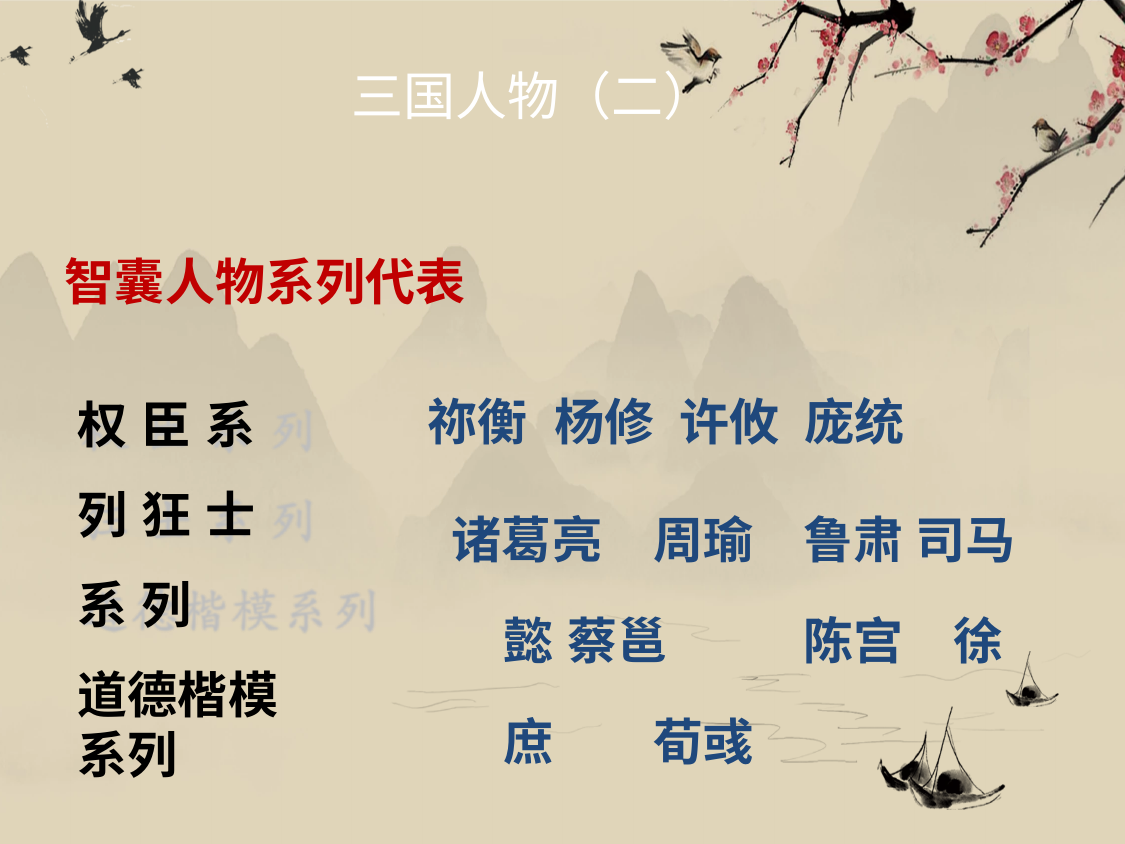

# 三国人物（二）
智囊人物系列代表
权 臣 系 列 狂 士 系 列
道德楷模系列

祢衡	杨修	许攸	庞统
诸葛亮	周瑜	鲁肃司马懿 蔡邕	陈宫	徐庶	荀彧